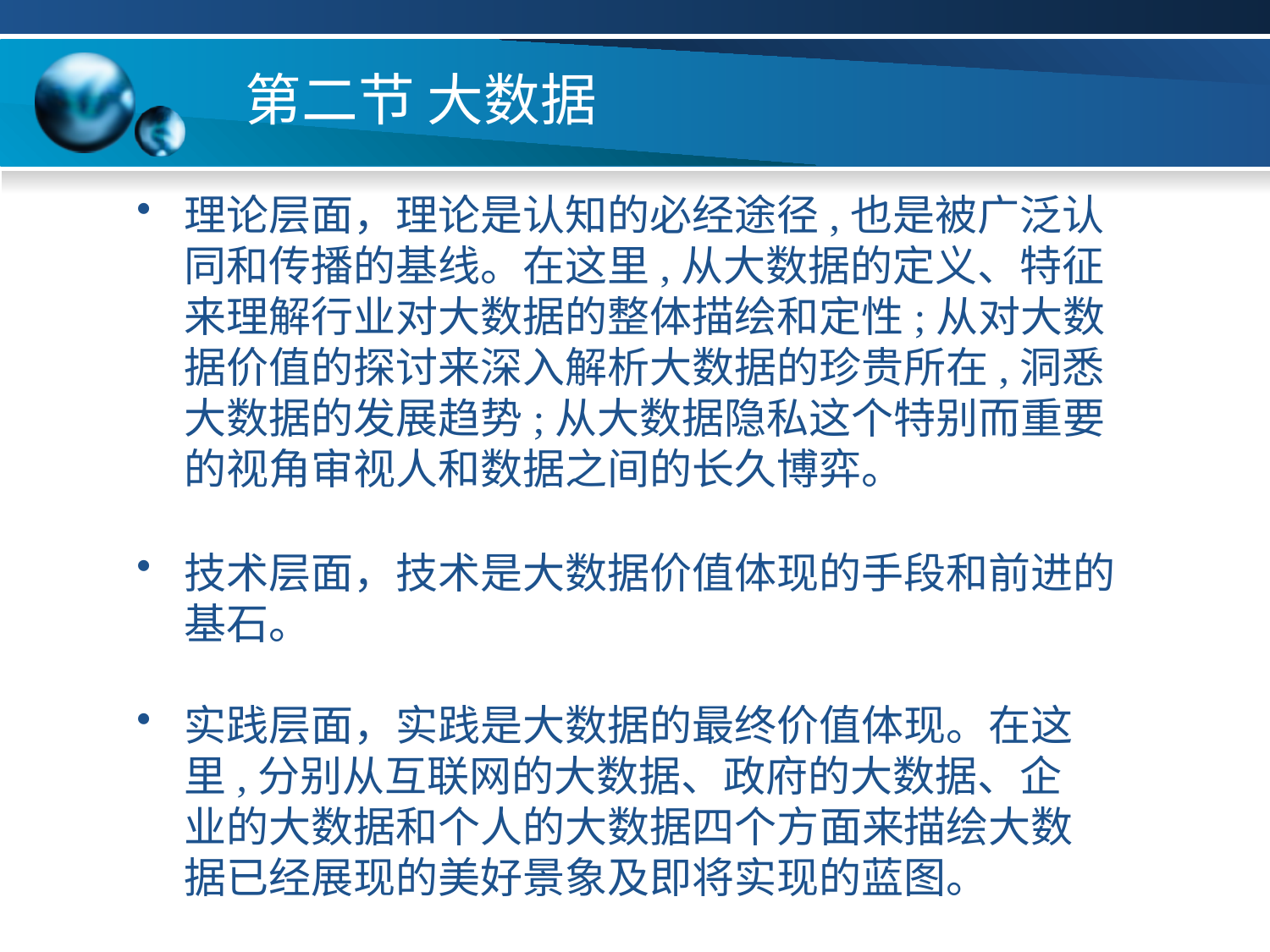

# 第二节 大数据
理论层面，理论是认知的必经途径,也是被广泛认同和传播的基线。在这里,从大数据的定义、特征来理解行业对大数据的整体描绘和定性;从对大数据价值的探讨来深入解析大数据的珍贵所在,洞悉大数据的发展趋势;从大数据隐私这个特别而重要的视角审视人和数据之间的长久博弈。
技术层面，技术是大数据价值体现的手段和前进的基石。
实践层面，实践是大数据的最终价值体现。在这里,分别从互联网的大数据、政府的大数据、企业的大数据和个人的大数据四个方面来描绘大数据已经展现的美好景象及即将实现的蓝图。